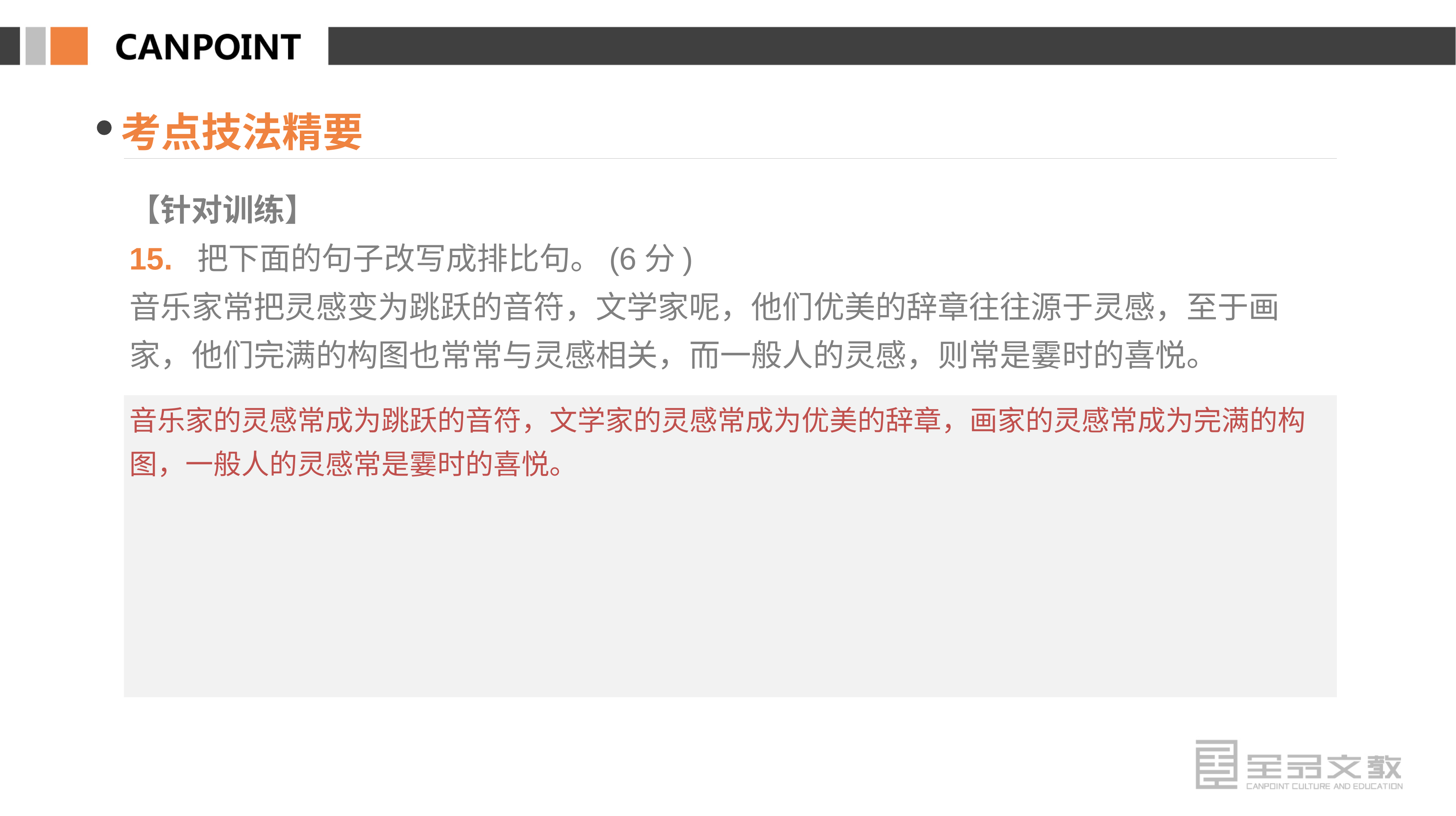

考点技法精要

【针对训练】
15.  把下面的句子改写成排比句。(6分)
音乐家常把灵感变为跳跃的音符，文学家呢，他们优美的辞章往往源于灵感，至于画家，他们完满的构图也常常与灵感相关，而一般人的灵感，则常是霎时的喜悦。
音乐家的灵感常成为跳跃的音符，文学家的灵感常成为优美的辞章，画家的灵感常成为完满的构图，一般人的灵感常是霎时的喜悦。